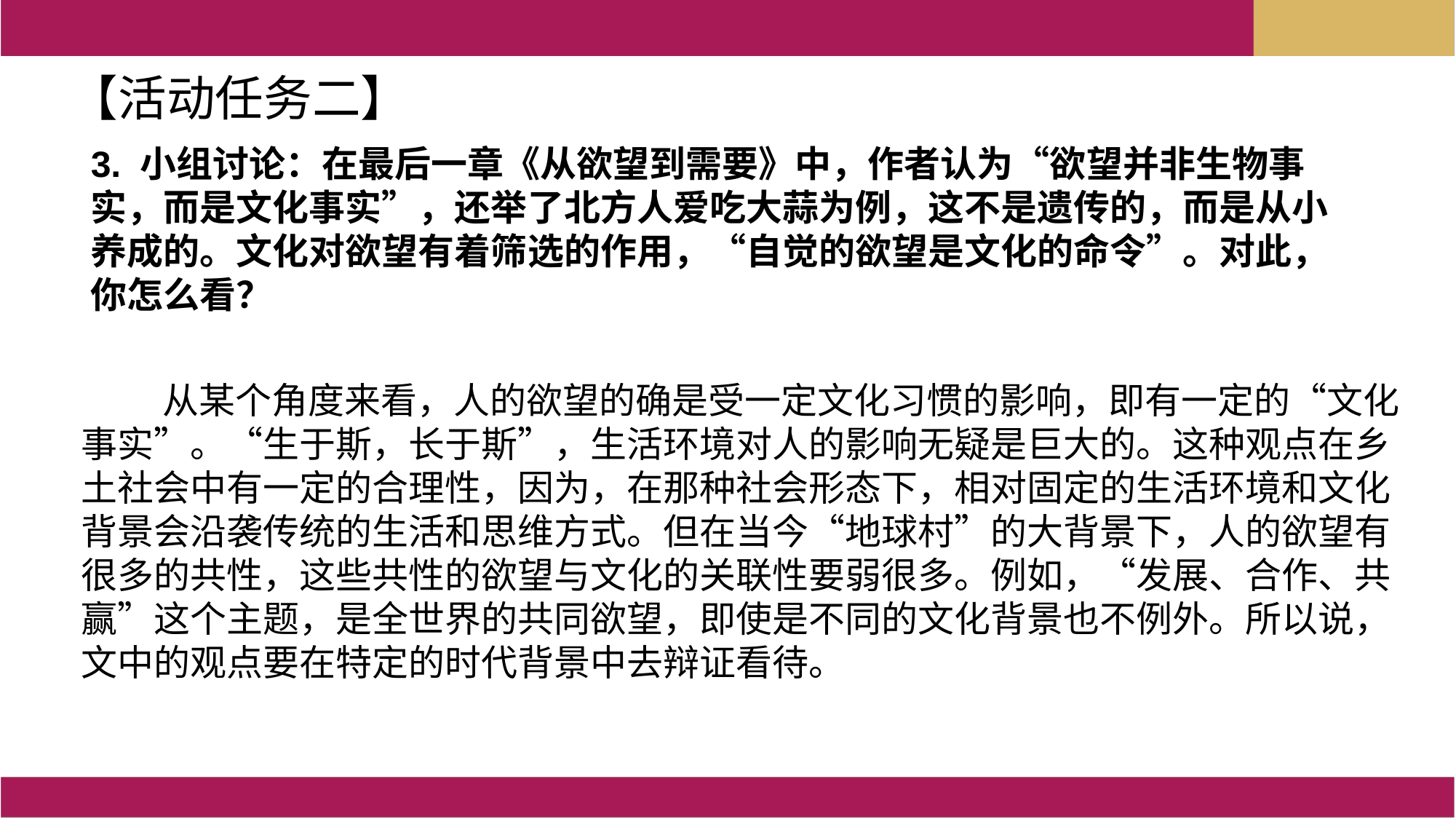

【活动任务二】
3. 小组讨论：在最后一章《从欲望到需要》中，作者认为“欲望并非生物事实，而是文化事实”，还举了北方人爱吃大蒜为例，这不是遗传的，而是从小养成的。文化对欲望有着筛选的作用，“自觉的欲望是文化的命令”。对此，你怎么看？
     从某个角度来看，人的欲望的确是受一定文化习惯的影响，即有一定的“文化事实”。“生于斯，长于斯”，生活环境对人的影响无疑是巨大的。这种观点在乡土社会中有一定的合理性，因为，在那种社会形态下，相对固定的生活环境和文化背景会沿袭传统的生活和思维方式。但在当今“地球村”的大背景下，人的欲望有很多的共性，这些共性的欲望与文化的关联性要弱很多。例如，“发展、合作、共赢”这个主题，是全世界的共同欲望，即使是不同的文化背景也不例外。所以说，文中的观点要在特定的时代背景中去辩证看待。